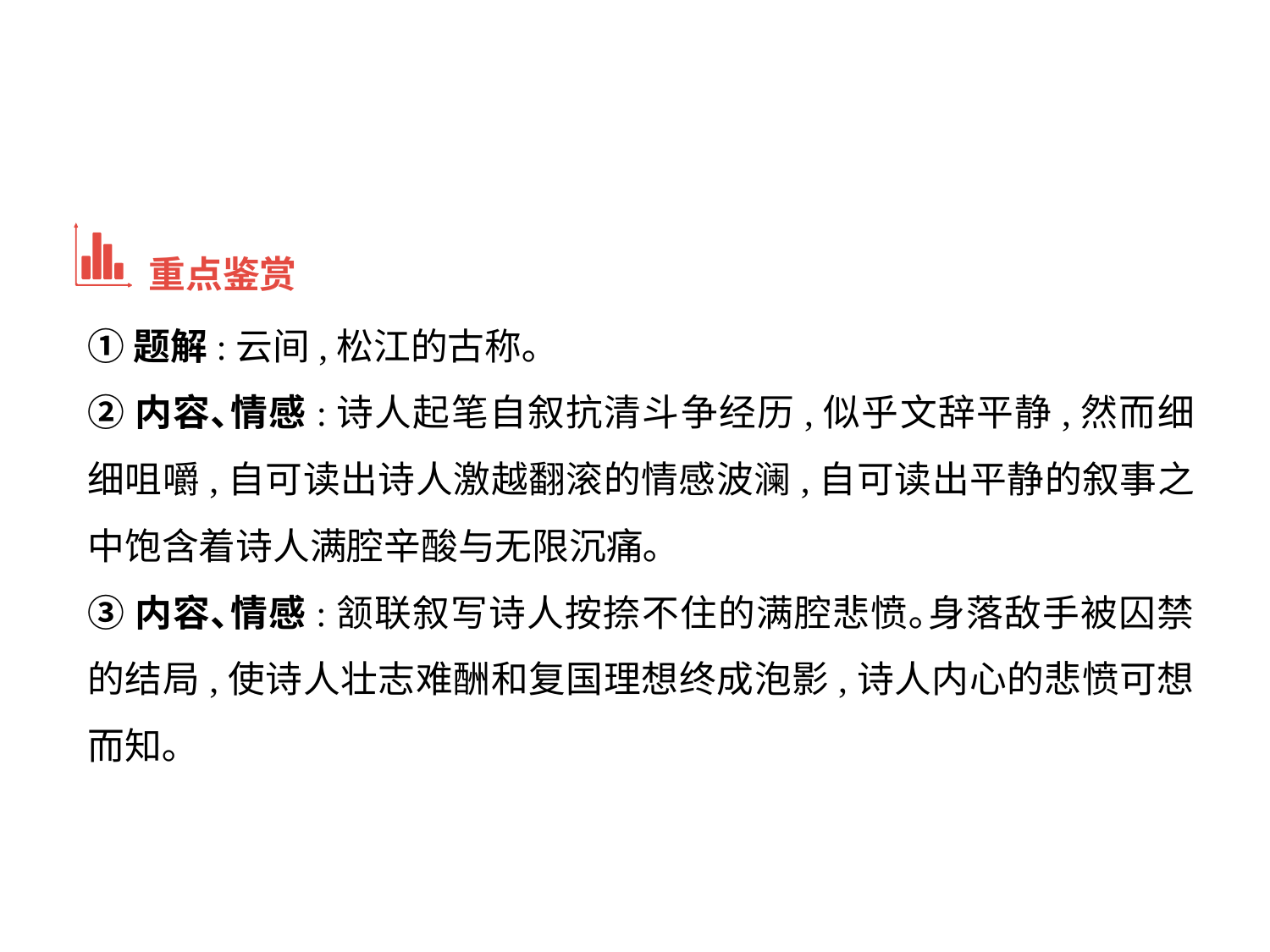

重点鉴赏
①题解:云间,松江的古称｡
②内容､情感:诗人起笔自叙抗清斗争经历,似乎文辞平静,然而细细咀嚼,自可读出诗人激越翻滚的情感波澜,自可读出平静的叙事之中饱含着诗人满腔辛酸与无限沉痛｡
③内容､情感:颔联叙写诗人按捺不住的满腔悲愤｡身落敌手被囚禁的结局,使诗人壮志难酬和复国理想终成泡影,诗人内心的悲愤可想而知｡